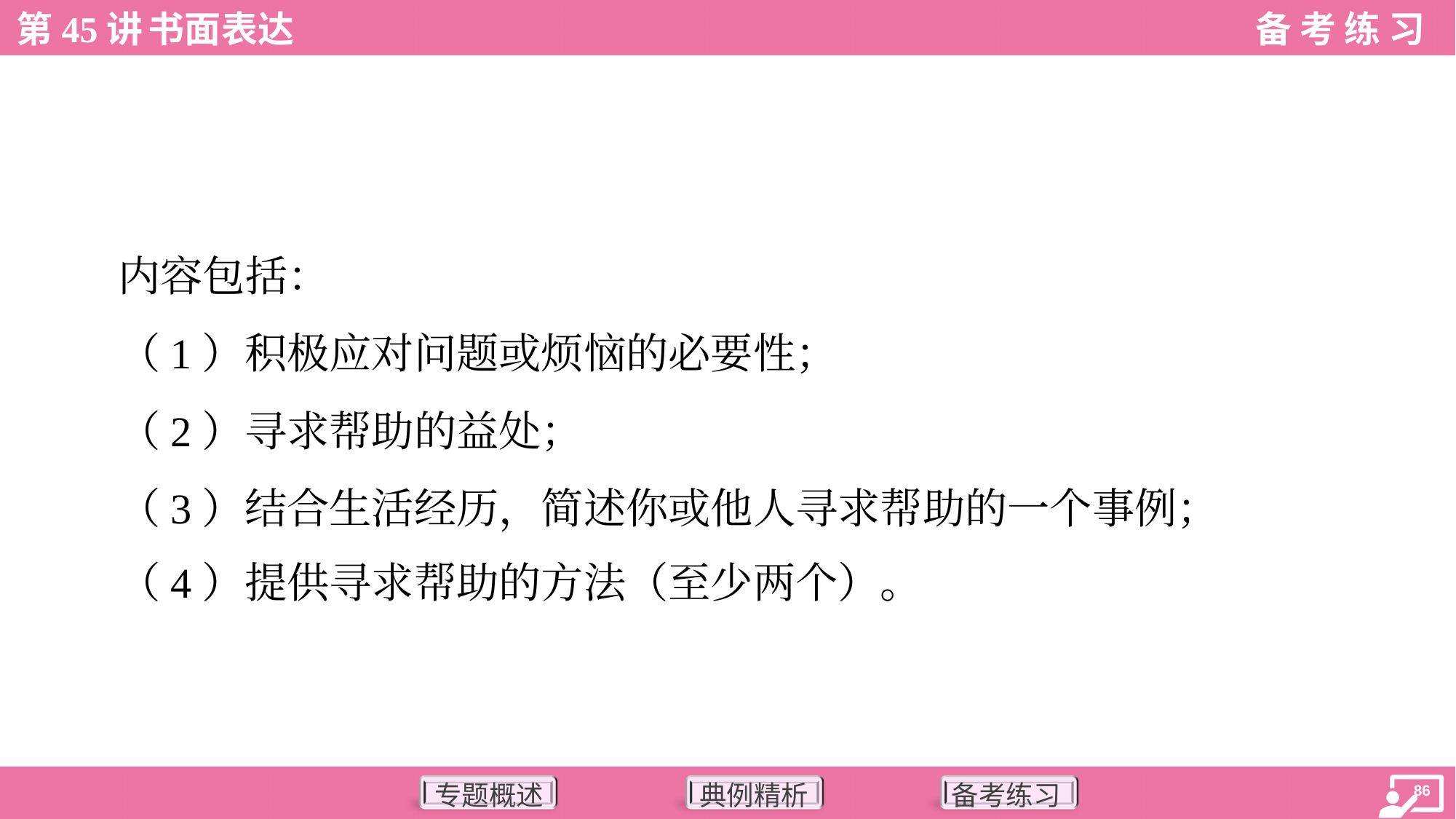

内容包括：
    （1）积极应对问题或烦恼的必要性；
    （2）寻求帮助的益处；
    （3）结合生活经历，简述你或他人寻求帮助的一个事例；
    （4）提供寻求帮助的方法（至少两个）。